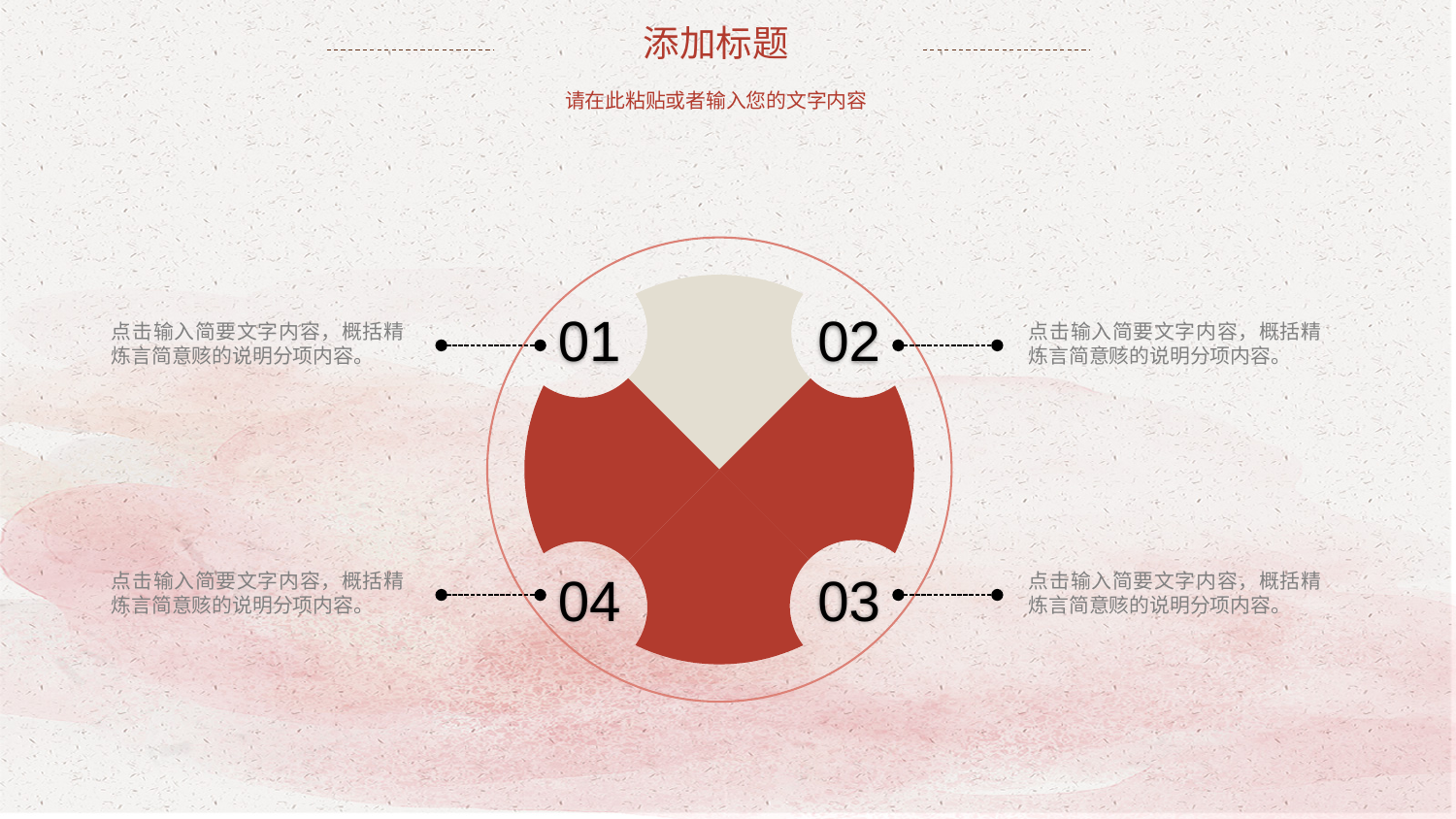

添加标题
请在此粘贴或者输入您的文字内容

01
02
点击输入简要文字内容，概括精炼言简意赅的说明分项内容。
点击输入简要文字内容，概括精炼言简意赅的说明分项内容。
04
03
点击输入简要文字内容，概括精炼言简意赅的说明分项内容。
点击输入简要文字内容，概括精炼言简意赅的说明分项内容。